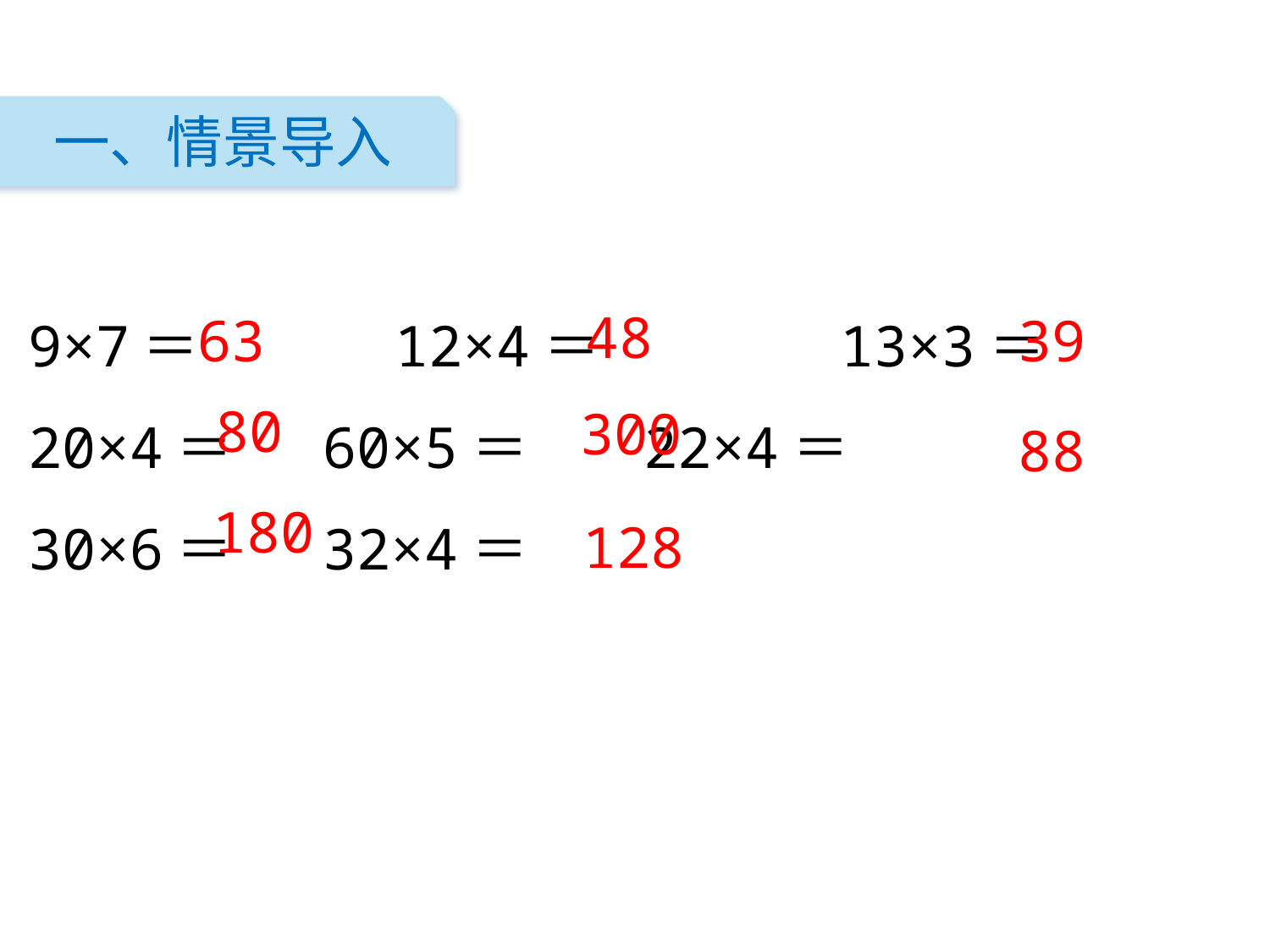

一、情景导入
39
9×7＝　　　 12×4＝　　　　13×3＝
20×4＝      60×5＝        22×4＝
30×6＝      32×4＝
48
63
88
80
300
128
180